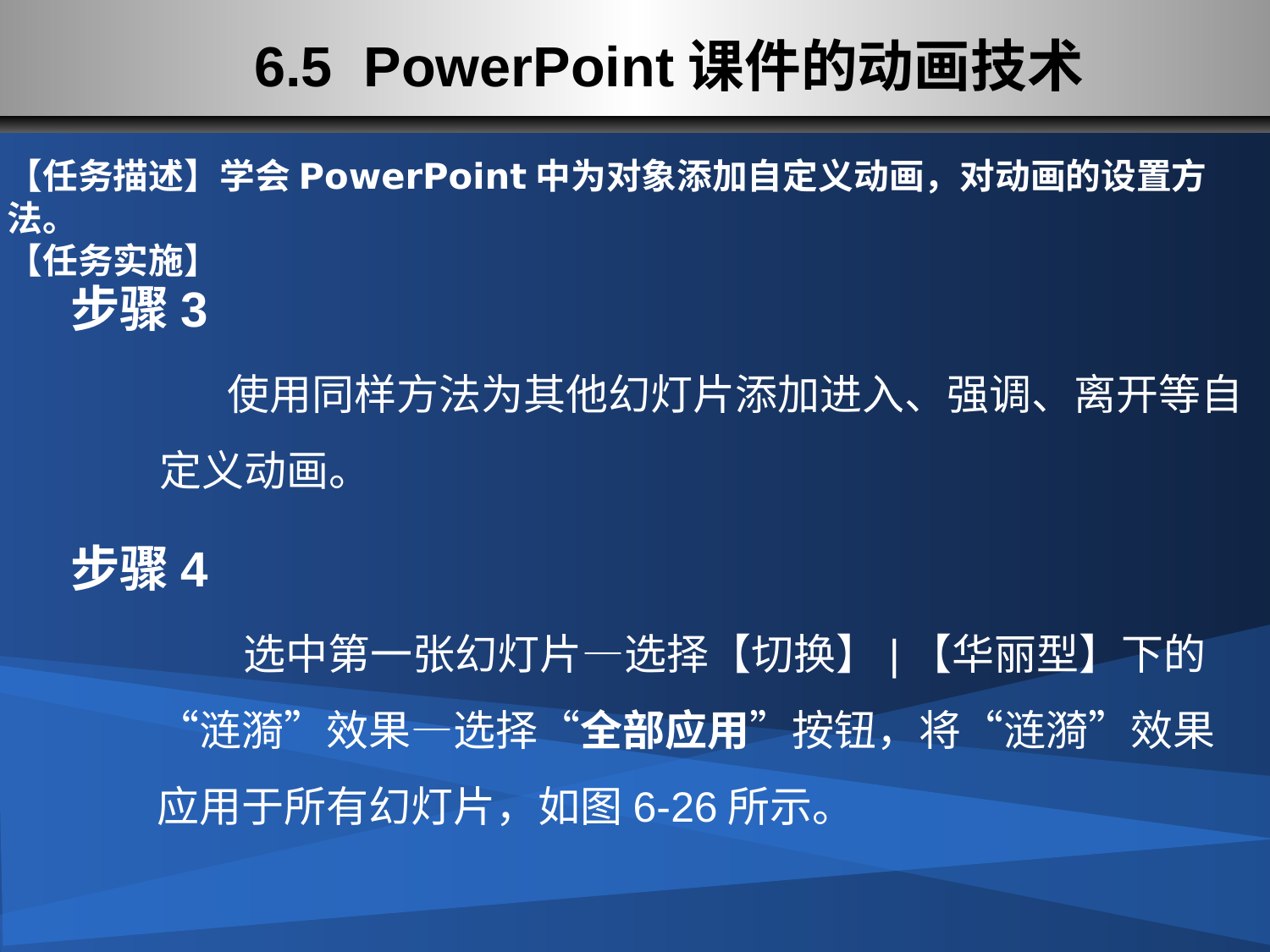

6.5  PowerPoint课件的动画技术
【任务描述】学会PowerPoint中为对象添加自定义动画，对动画的设置方法。
【任务实施】
步骤3

      使用同样方法为其他幻灯片添加进入、强调、离开等自定义动画。
步骤4

        选中第一张幻灯片—选择【切换】|【华丽型】下的“涟漪”效果—选择“全部应用”按钮，将“涟漪”效果应用于所有幻灯片，如图6-26所示。